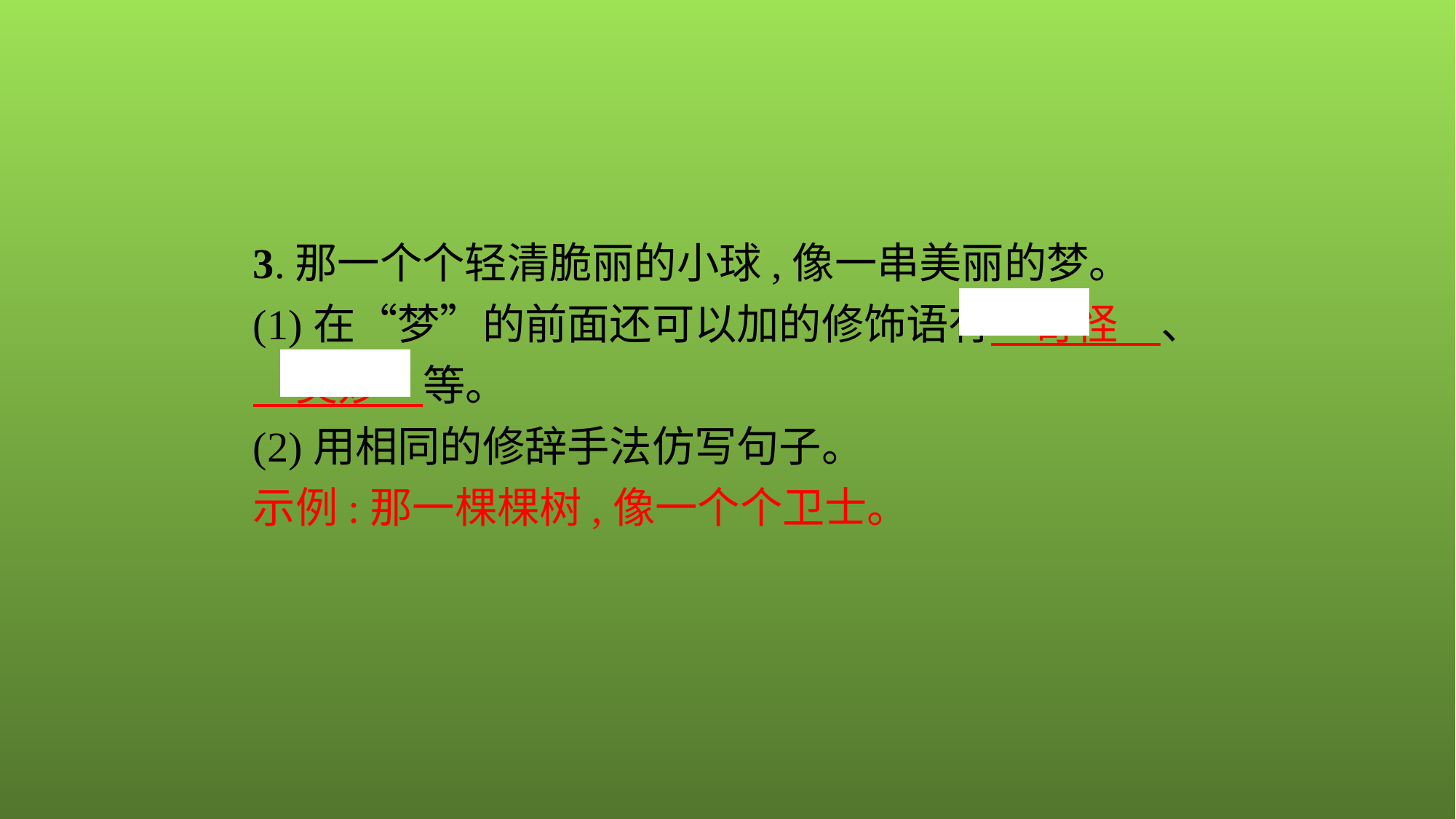

3.那一个个轻清脆丽的小球,像一串美丽的梦。
(1)在“梦”的前面还可以加的修饰语有　奇怪　、
　美妙　等。
(2)用相同的修辞手法仿写句子。
示例:那一棵棵树,像一个个卫士。